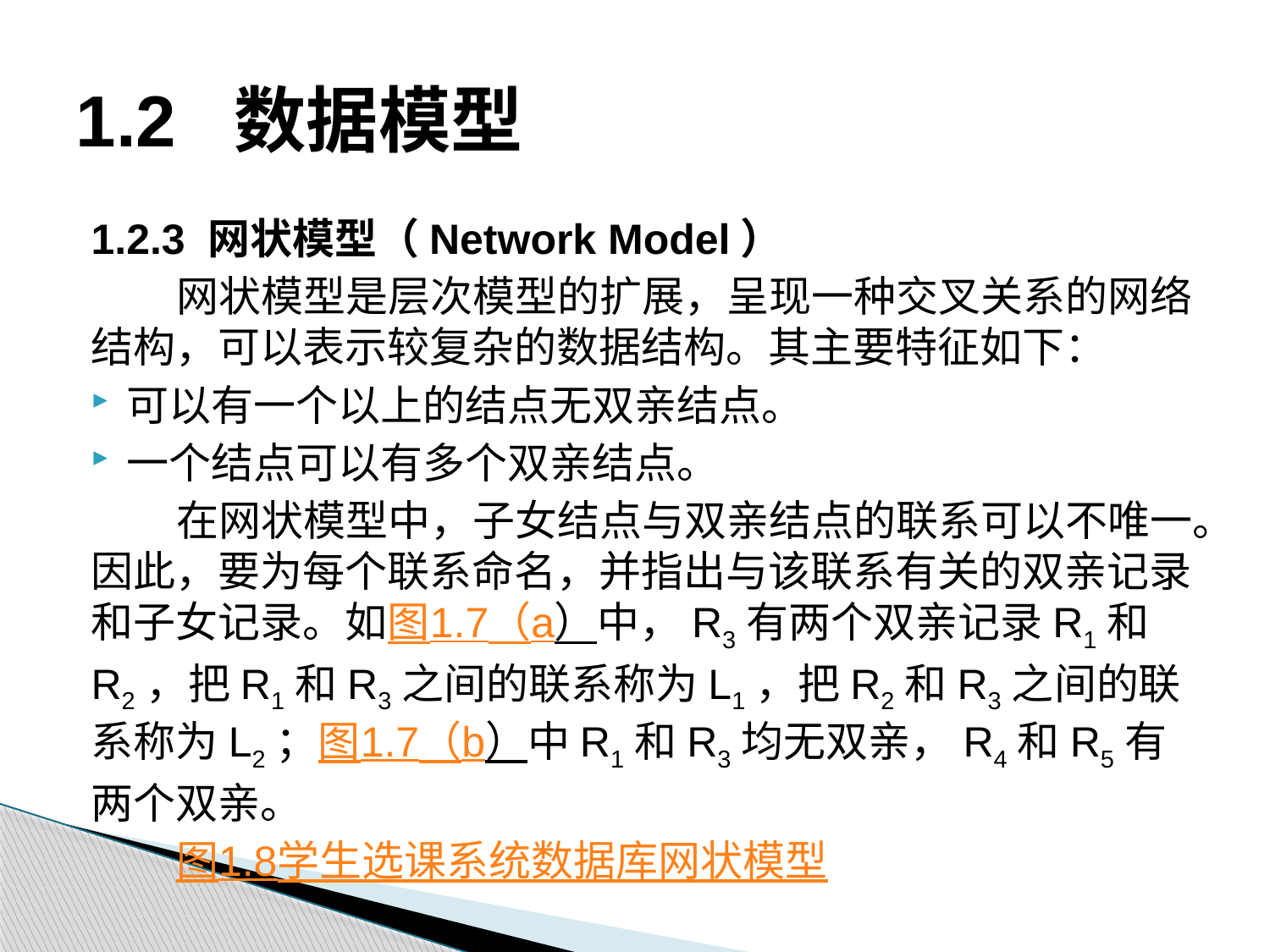

# 1.2  数据模型
1.2.3 网状模型（Network Model）
网状模型是层次模型的扩展，呈现一种交叉关系的网络结构，可以表示较复杂的数据结构。其主要特征如下：
可以有一个以上的结点无双亲结点。
一个结点可以有多个双亲结点。
在网状模型中，子女结点与双亲结点的联系可以不唯一。因此，要为每个联系命名，并指出与该联系有关的双亲记录和子女记录。如图1.7（a）中，R3有两个双亲记录R1和R2，把R1和R3之间的联系称为L1，把R2和R3之间的联系称为L2；图1.7（b）中R1和R3均无双亲，R4和R5有两个双亲。
图1.8学生选课系统数据库网状模型